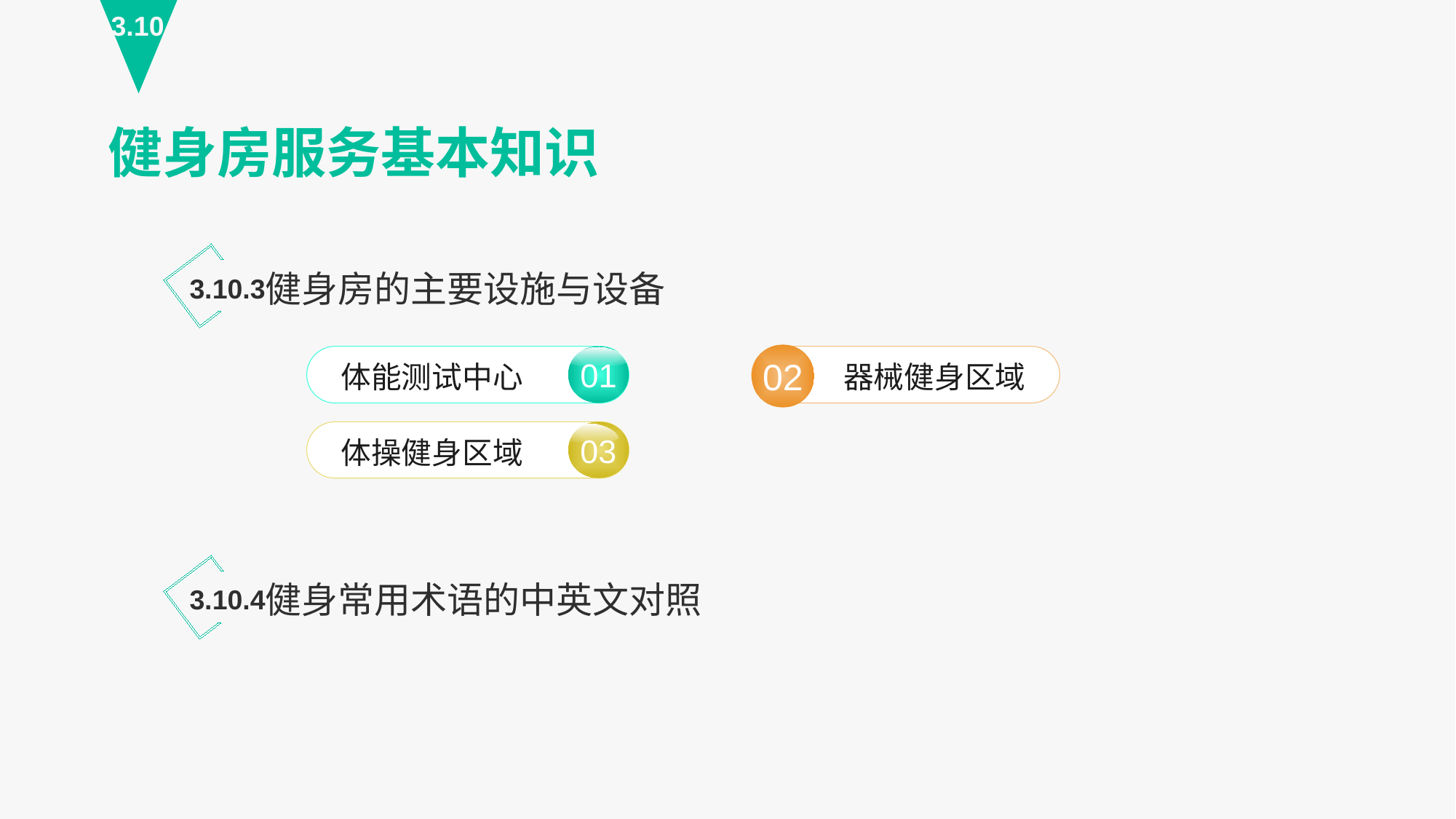

3.10
健身房服务基本知识

健身房的主要设施与设备
3.10.3
02
器械健身区域

01
体能测试中心

03
体操健身区域

健身常用术语的中英文对照
3.10.4